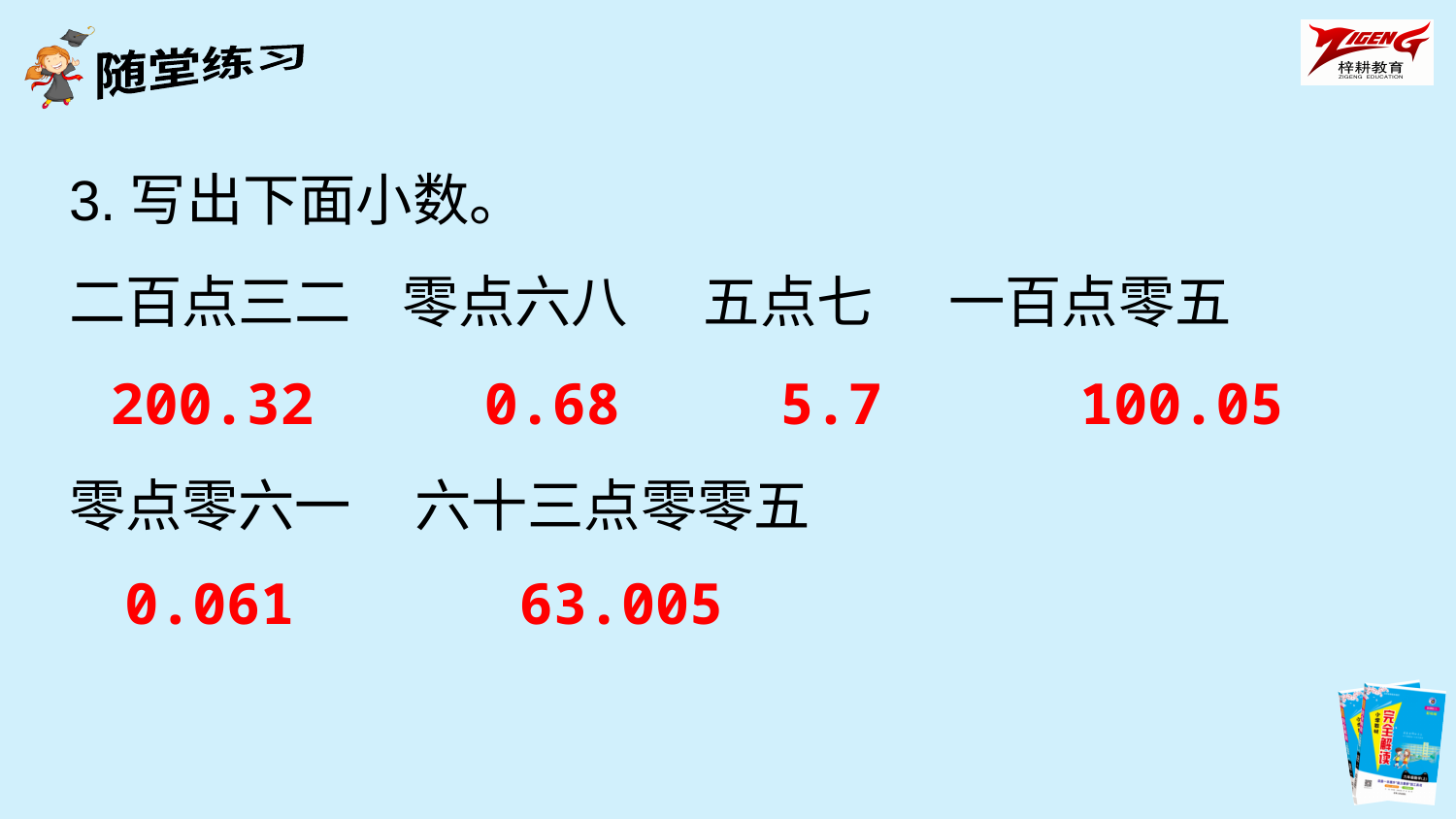

3.写出下面小数。
二百点三二    零点六八      五点七      一百点零五

零点零六一     六十三点零零五
200.32
0.68
5.7
100.05
0.061
63.005